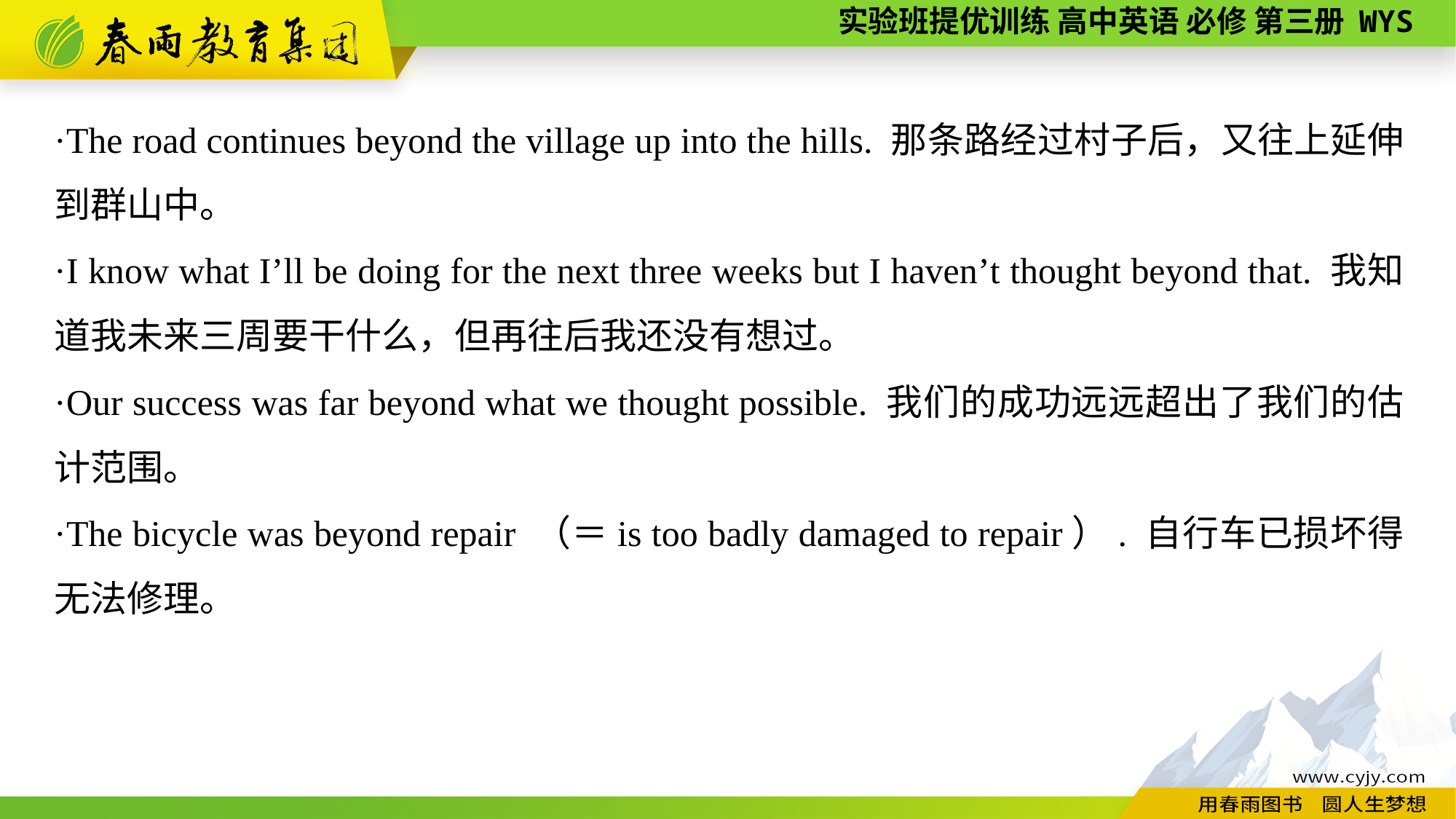

·The road continues beyond the village up into the hills. 那条路经过村子后，又往上延伸到群山中。
·I know what I’ll be doing for the next three weeks but I haven’t thought beyond that. 我知道我未来三周要干什么，但再往后我还没有想过。
·Our success was far beyond what we thought possible. 我们的成功远远超出了我们的估计范围。
·The bicycle was beyond repair （＝is too badly damaged to repair）. 自行车已损坏得无法修理。